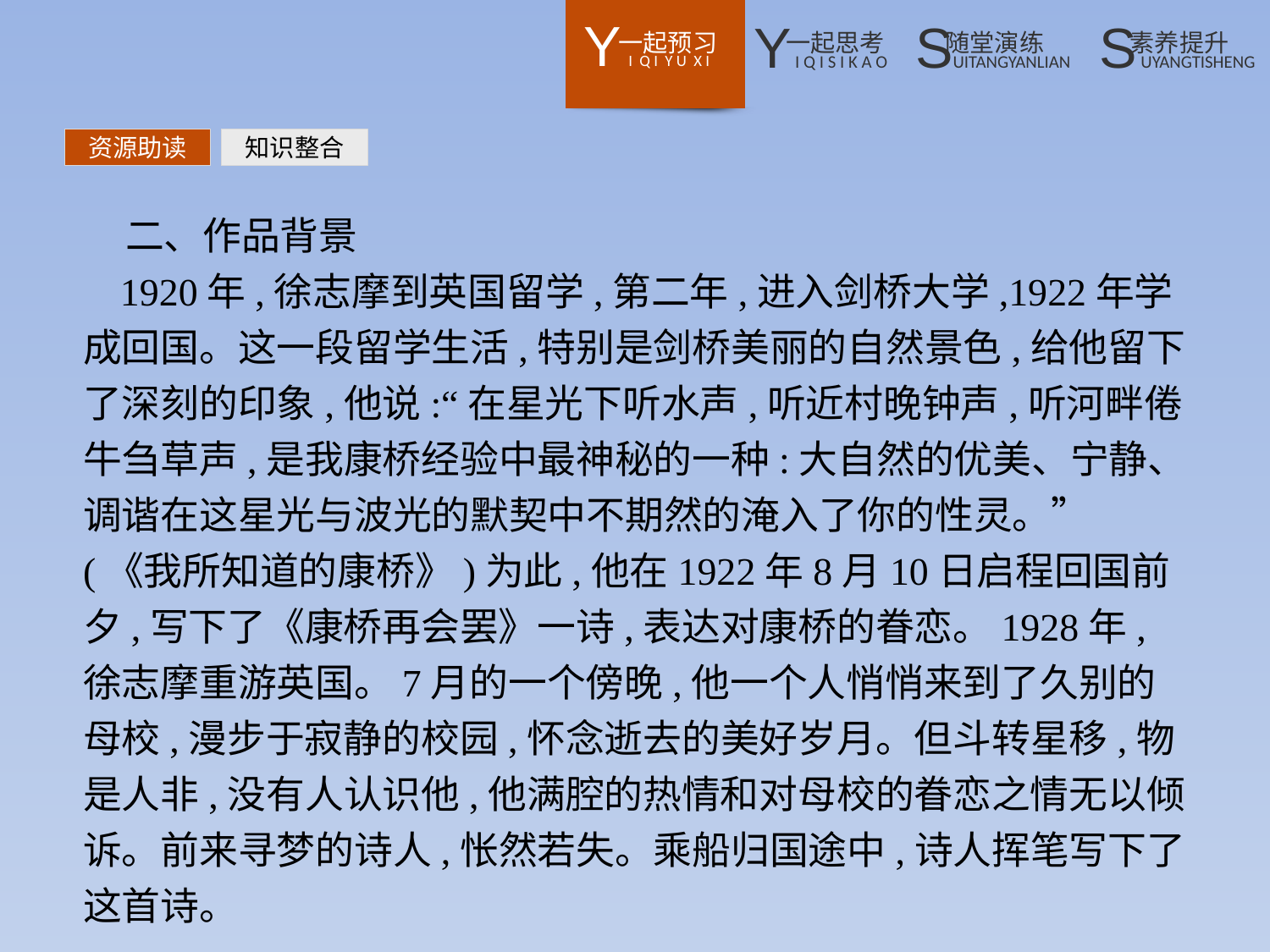

资源助读
知识整合
二、作品背景
1920年,徐志摩到英国留学,第二年,进入剑桥大学,1922年学成回国。这一段留学生活,特别是剑桥美丽的自然景色,给他留下了深刻的印象,他说:“在星光下听水声,听近村晚钟声,听河畔倦牛刍草声,是我康桥经验中最神秘的一种:大自然的优美、宁静、调谐在这星光与波光的默契中不期然的淹入了你的性灵。”(《我所知道的康桥》)为此,他在1922年8月10日启程回国前夕,写下了《康桥再会罢》一诗,表达对康桥的眷恋。1928年,徐志摩重游英国。7月的一个傍晚,他一个人悄悄来到了久别的母校,漫步于寂静的校园,怀念逝去的美好岁月。但斗转星移,物是人非,没有人认识他,他满腔的热情和对母校的眷恋之情无以倾诉。前来寻梦的诗人,怅然若失。乘船归国途中,诗人挥笔写下了这首诗。